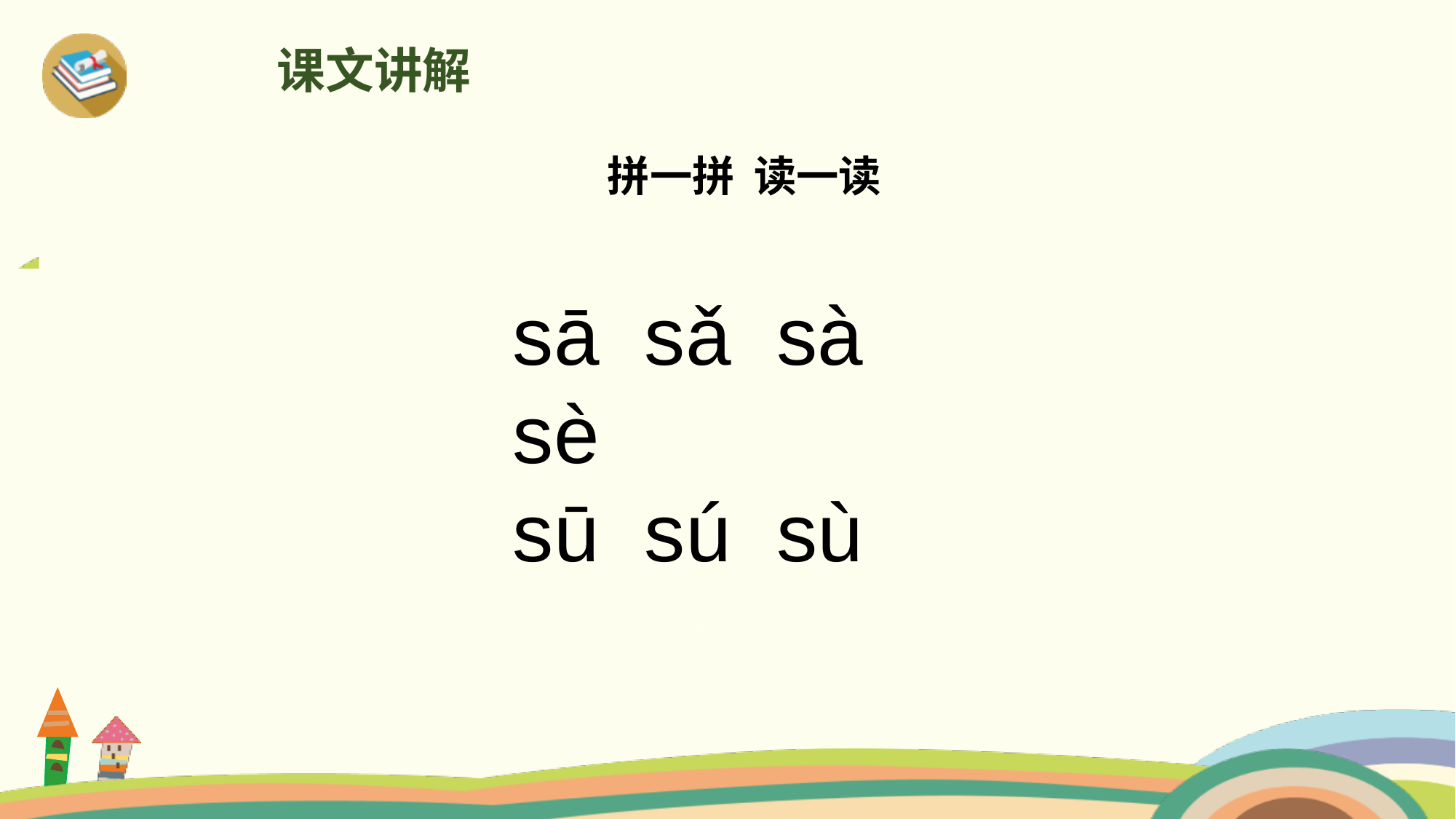

课文讲解
拼一拼  读一读
sā  sǎ  sà
sè
sū  sú  sù